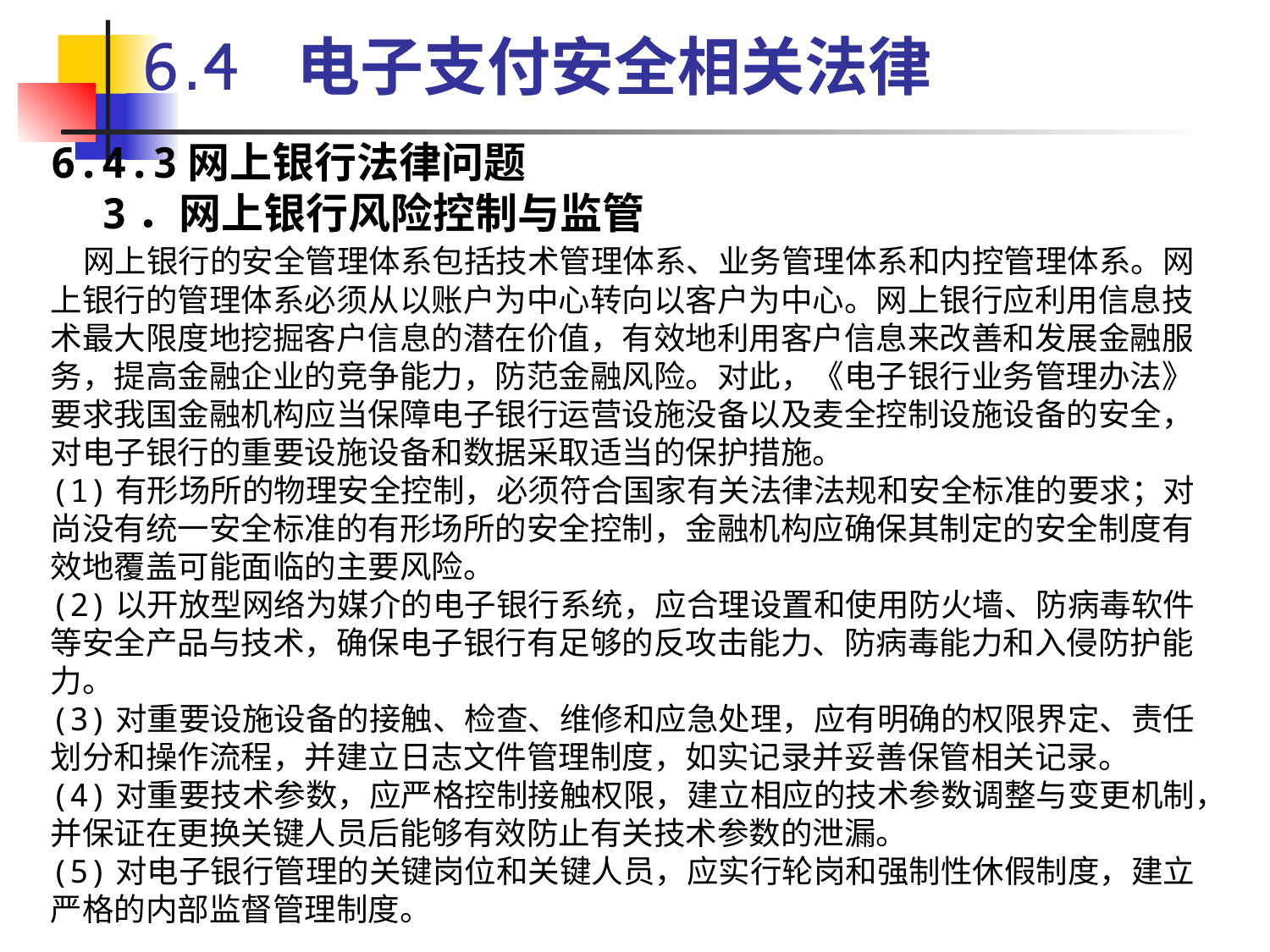

6.4  电子支付安全相关法律
6.4.3网上银行法律问题
  3．网上银行风险控制与监管
   网上银行的安全管理体系包括技术管理体系、业务管理体系和内控管理体系。网上银行的管理体系必须从以账户为中心转向以客户为中心。网上银行应利用信息技术最大限度地挖掘客户信息的潜在价值，有效地利用客户信息来改善和发展金融服务，提高金融企业的竞争能力，防范金融风险。对此，《电子银行业务管理办法》要求我国金融机构应当保障电子银行运营设施没备以及麦全控制设施设备的安全，对电子银行的重要设施设备和数据采取适当的保护措施。
(1)有形场所的物理安全控制，必须符合国家有关法律法规和安全标准的要求；对尚没有统一安全标准的有形场所的安全控制，金融机构应确保其制定的安全制度有效地覆盖可能面临的主要风险。
(2)以开放型网络为媒介的电子银行系统，应合理设置和使用防火墙、防病毒软件等安全产品与技术，确保电子银行有足够的反攻击能力、防病毒能力和入侵防护能力。
(3)对重要设施设备的接触、检查、维修和应急处理，应有明确的权限界定、责任划分和操作流程，并建立日志文件管理制度，如实记录并妥善保管相关记录。
(4)对重要技术参数，应严格控制接触权限，建立相应的技术参数调整与变更机制，并保证在更换关键人员后能够有效防止有关技术参数的泄漏。
(5)对电子银行管理的关键岗位和关键人员，应实行轮岗和强制性休假制度，建立严格的内部监督管理制度。